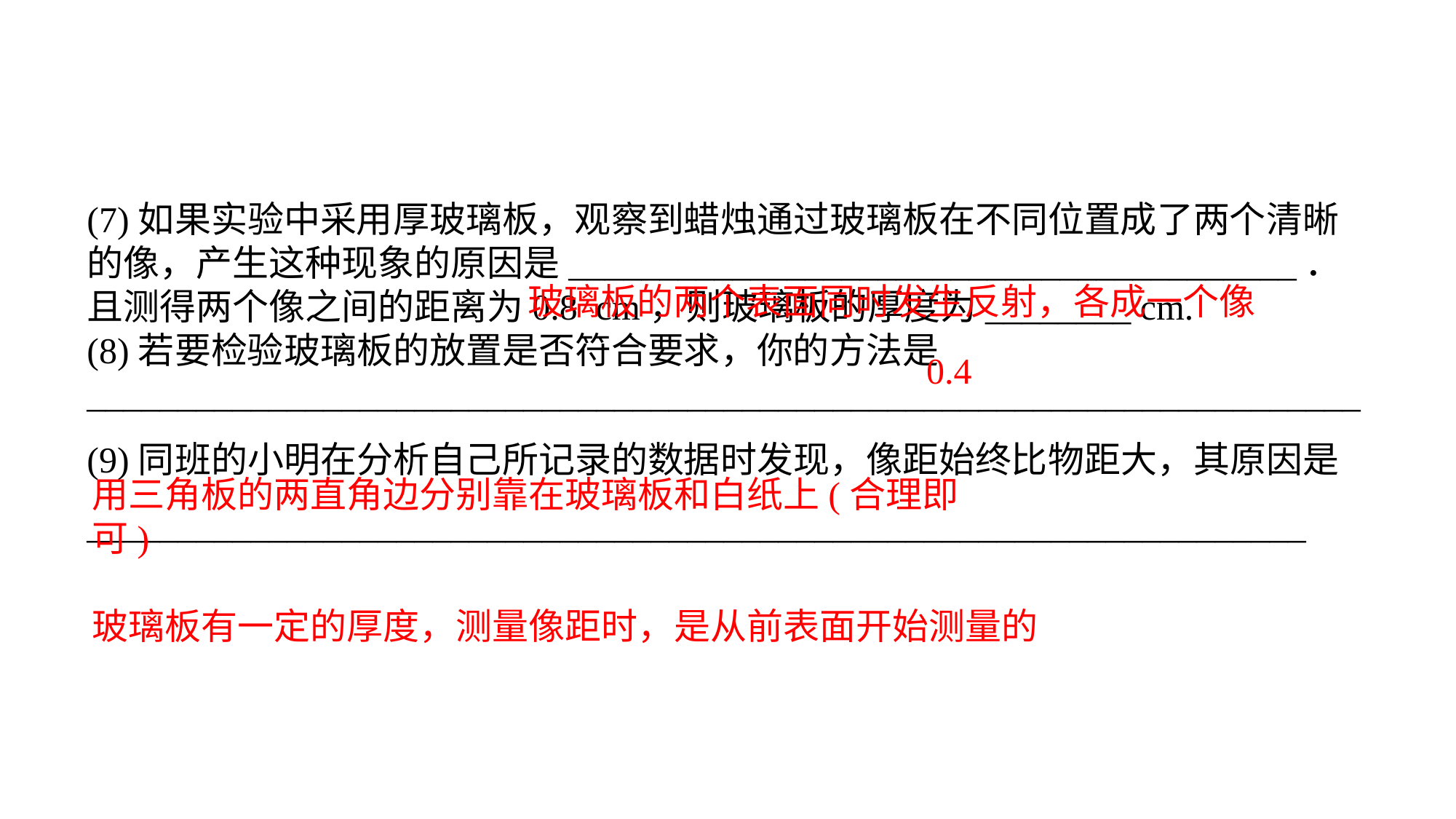

(7)如果实验中采用厚玻璃板，观察到蜡烛通过玻璃板在不同位置成了两个清晰的像，产生这种现象的原因是________________________________________．且测得两个像之间的距离为0.8  cm，则玻璃板的厚度为________ cm.(8)若要检验玻璃板的放置是否符合要求，你的方法是______________________________________________________________________(9)同班的小明在分析自己所记录的数据时发现，像距始终比物距大，其原因是___________________________________________________________________
玻璃板的两个表面同时发生反射，各成一个像
0.4
用三角板的两直角边分别靠在玻璃板和白纸上(合理即可)
玻璃板有一定的厚度，测量像距时，是从前表面开始测量的